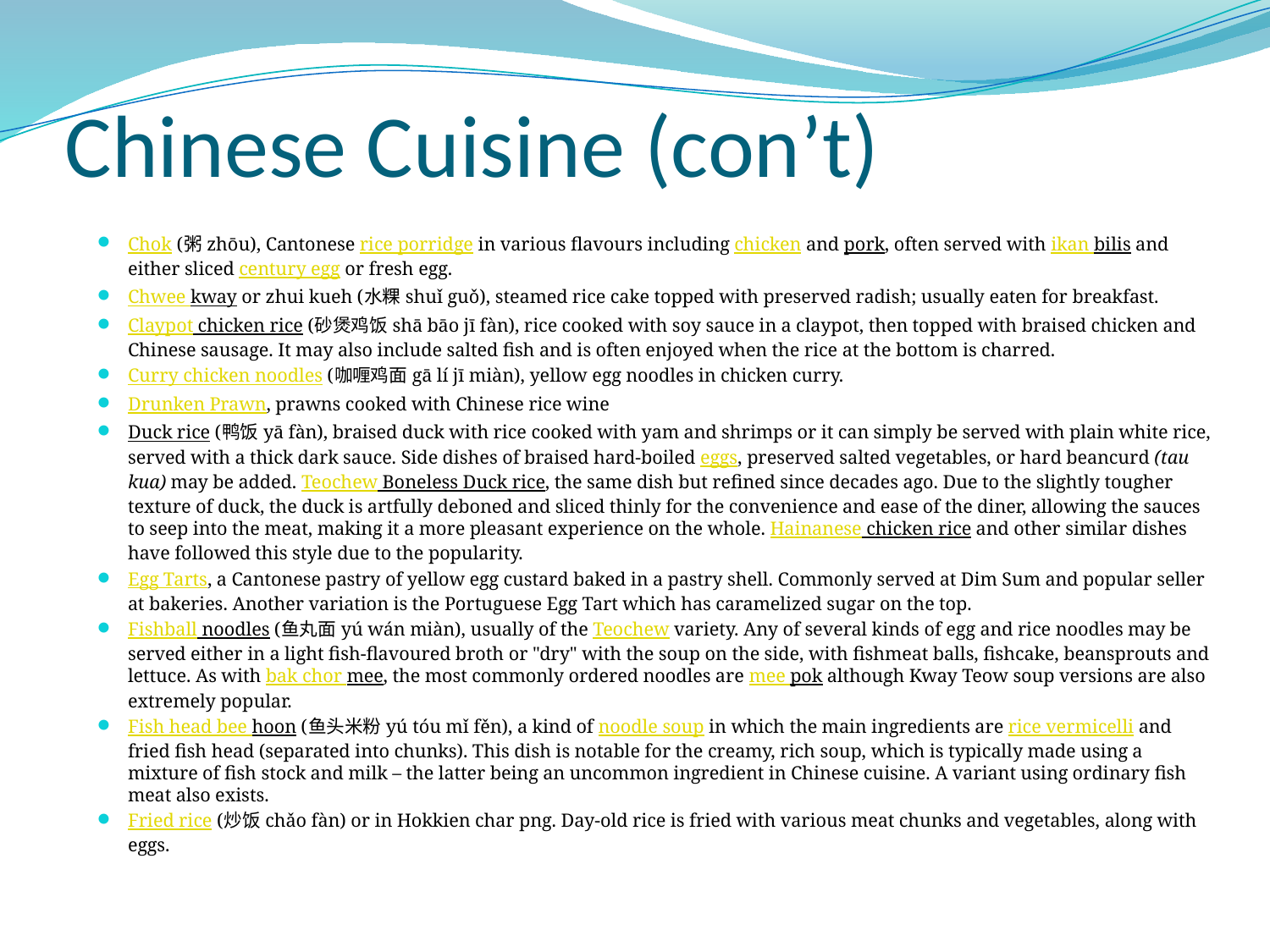

# Chinese Cuisine (con’t)
Chok (粥 zhōu), Cantonese rice porridge in various flavours including chicken and pork, often served with ikan bilis and either sliced century egg or fresh egg.
Chwee kway or zhui kueh (水粿 shuǐ guǒ), steamed rice cake topped with preserved radish; usually eaten for breakfast.
Claypot chicken rice (砂煲鸡饭 shā bāo jī fàn), rice cooked with soy sauce in a claypot, then topped with braised chicken and Chinese sausage. It may also include salted fish and is often enjoyed when the rice at the bottom is charred.
Curry chicken noodles (咖喱鸡面 gā lí jī miàn), yellow egg noodles in chicken curry.
Drunken Prawn, prawns cooked with Chinese rice wine
Duck rice (鸭饭 yā fàn), braised duck with rice cooked with yam and shrimps or it can simply be served with plain white rice, served with a thick dark sauce. Side dishes of braised hard-boiled eggs, preserved salted vegetables, or hard beancurd (tau kua) may be added. Teochew Boneless Duck rice, the same dish but refined since decades ago. Due to the slightly tougher texture of duck, the duck is artfully deboned and sliced thinly for the convenience and ease of the diner, allowing the sauces to seep into the meat, making it a more pleasant experience on the whole. Hainanese chicken rice and other similar dishes have followed this style due to the popularity.
Egg Tarts, a Cantonese pastry of yellow egg custard baked in a pastry shell. Commonly served at Dim Sum and popular seller at bakeries. Another variation is the Portuguese Egg Tart which has caramelized sugar on the top.
Fishball noodles (鱼丸面 yú wán miàn), usually of the Teochew variety. Any of several kinds of egg and rice noodles may be served either in a light fish-flavoured broth or "dry" with the soup on the side, with fishmeat balls, fishcake, beansprouts and lettuce. As with bak chor mee, the most commonly ordered noodles are mee pok although Kway Teow soup versions are also extremely popular.
Fish head bee hoon (鱼头米粉 yú tóu mǐ fěn), a kind of noodle soup in which the main ingredients are rice vermicelli and fried fish head (separated into chunks). This dish is notable for the creamy, rich soup, which is typically made using a mixture of fish stock and milk – the latter being an uncommon ingredient in Chinese cuisine. A variant using ordinary fish meat also exists.
Fried rice (炒饭 chǎo fàn) or in Hokkien char png. Day-old rice is fried with various meat chunks and vegetables, along with eggs.